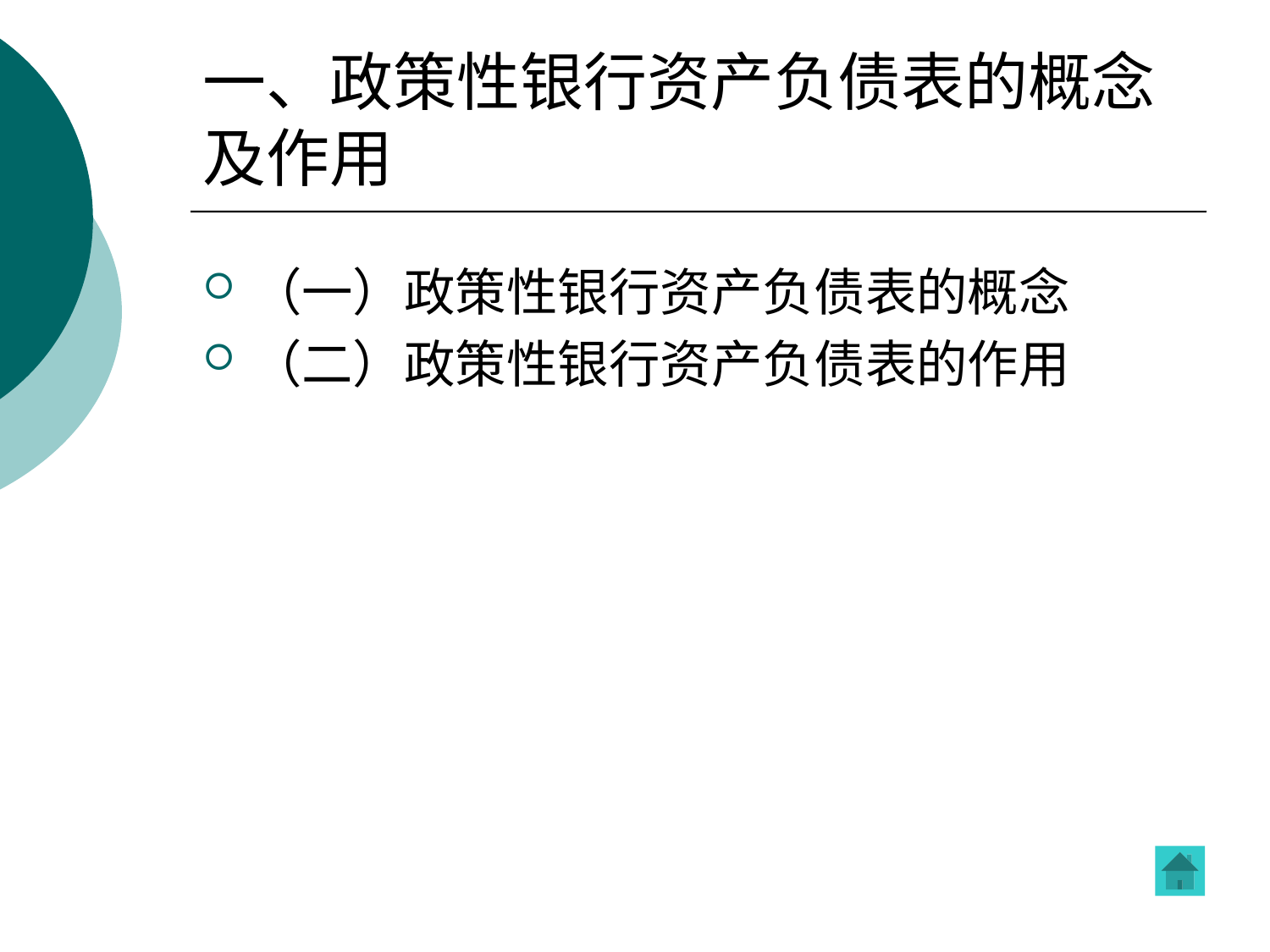

# 一、政策性银行资产负债表的概念及作用
（一）政策性银行资产负债表的概念
（二）政策性银行资产负债表的作用